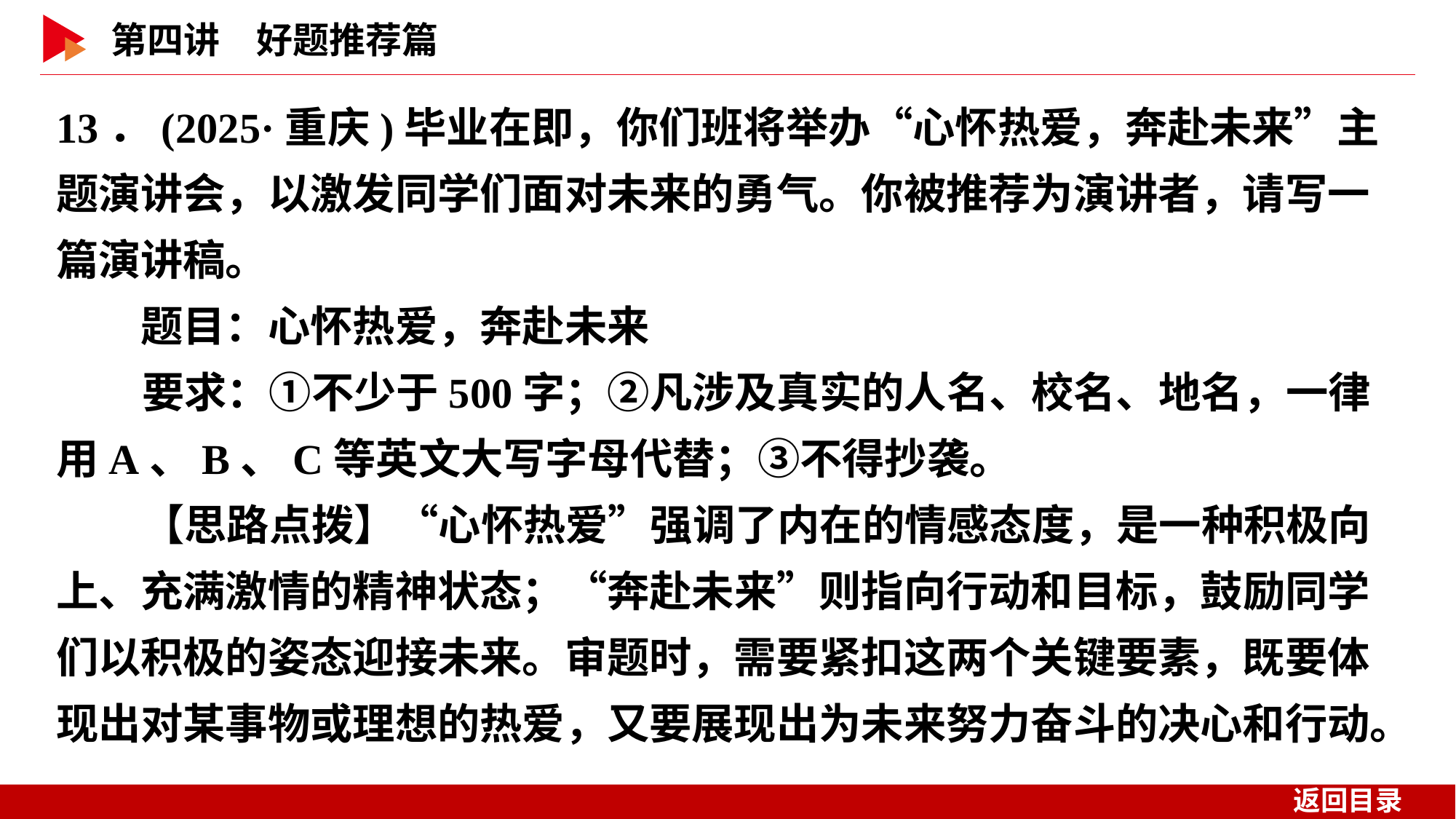

13．(2025·重庆)毕业在即，你们班将举办“心怀热爱，奔赴未来”主题演讲会，以激发同学们面对未来的勇气。你被推荐为演讲者，请写一篇演讲稿。
　　题目：心怀热爱，奔赴未来
要求：①不少于500字；②凡涉及真实的人名、校名、地名，一律用A、B、C等英文大写字母代替；③不得抄袭。
【思路点拨】“心怀热爱”强调了内在的情感态度，是一种积极向上、充满激情的精神状态；“奔赴未来”则指向行动和目标，鼓励同学们以积极的姿态迎接未来。审题时，需要紧扣这两个关键要素，既要体现出对某事物或理想的热爱，又要展现出为未来努力奋斗的决心和行动。